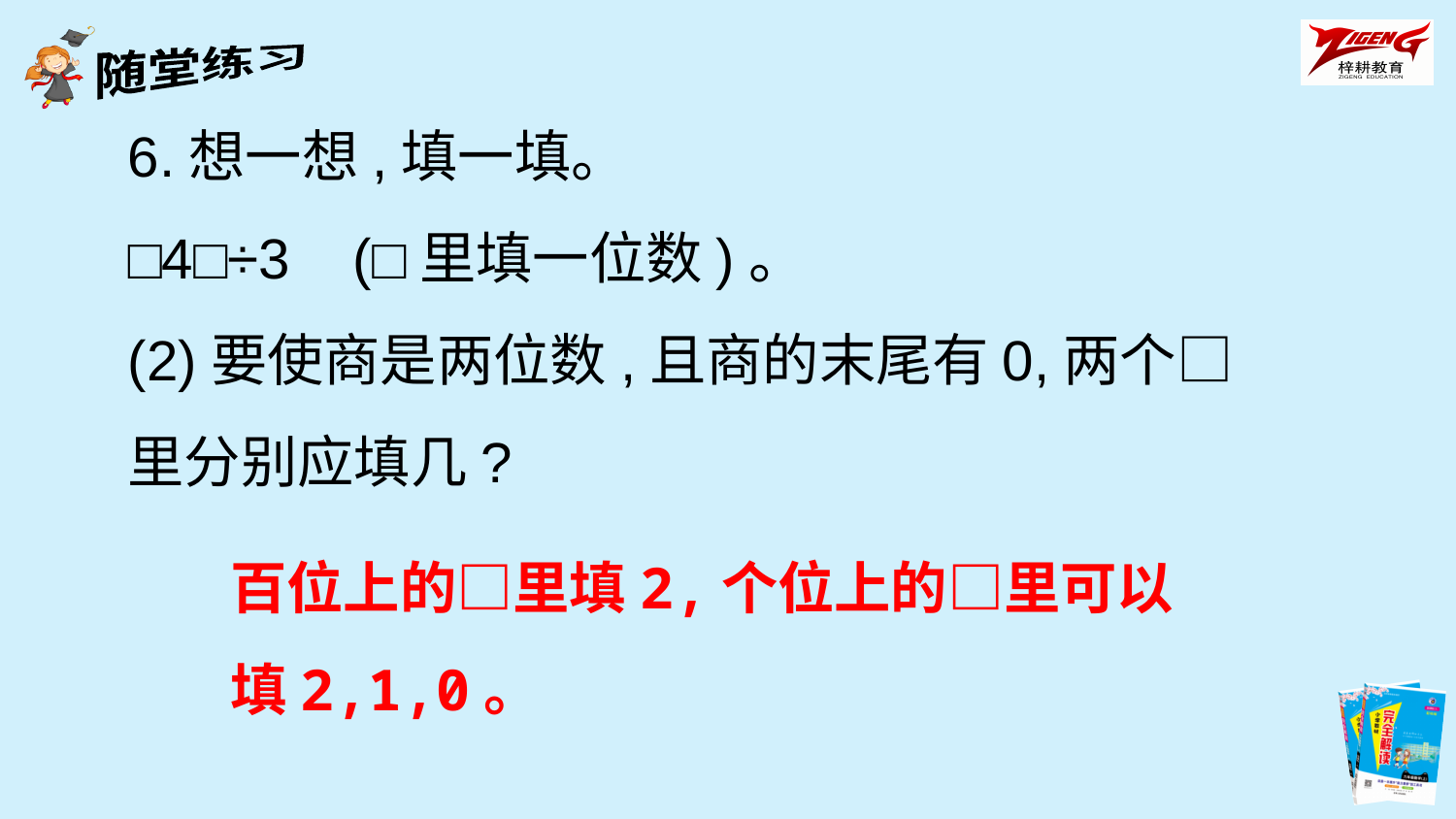

6.想一想,填一填。
□4□÷3    (□里填一位数)。
(2)要使商是两位数,且商的末尾有0,两个□里分别应填几?
百位上的□里填2,个位上的□里可以填2,1,0。